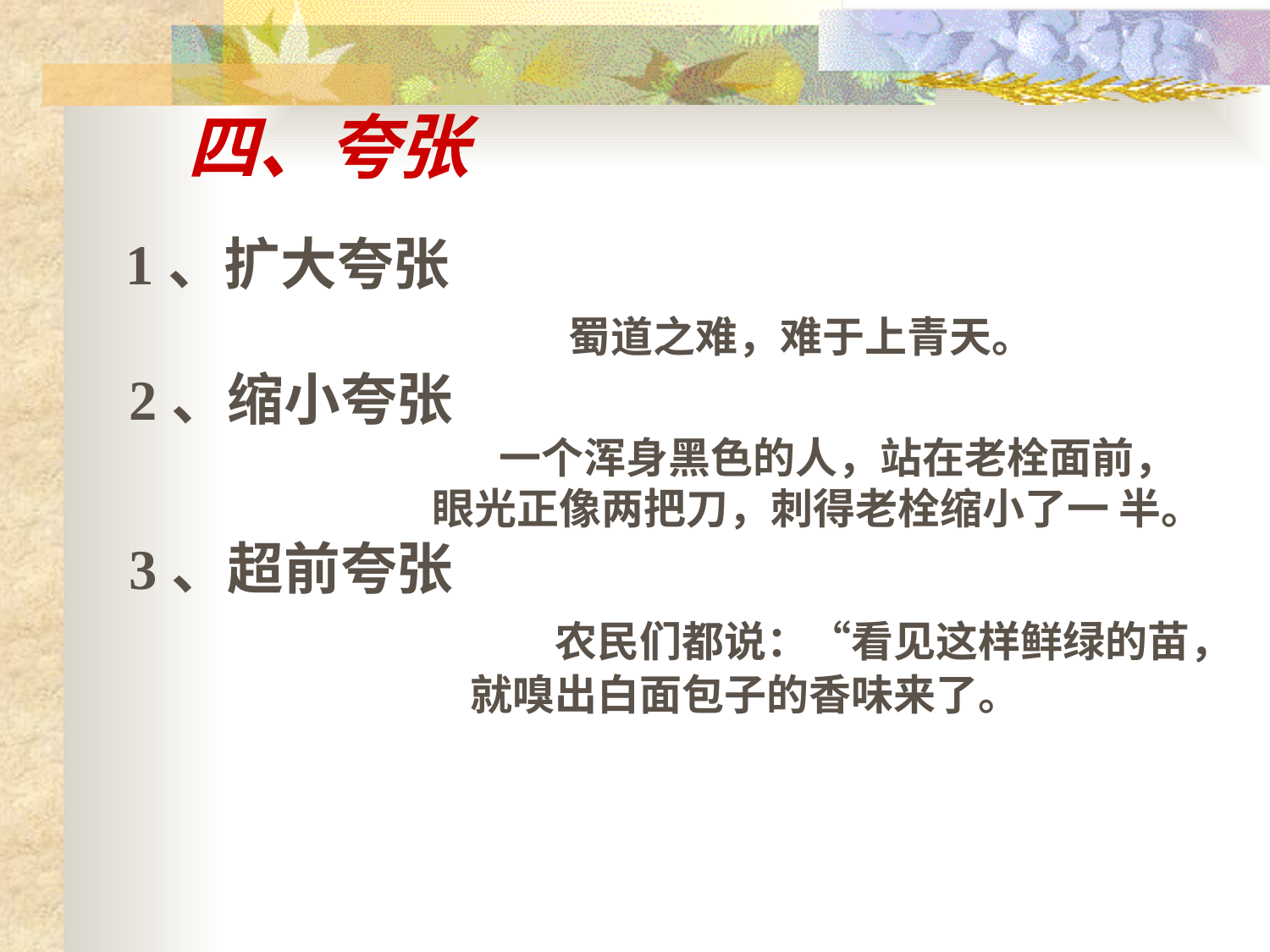

四、夸张
        1、扩大夸张
                                          蜀道之难，难于上青天。
        2、缩小夸张
                                                  一个浑身黑色的人，站在老栓面前，
                                           眼光正像两把刀，刺得老栓缩小了一 半。
        3、超前夸张
                                         农民们都说：“看见这样鲜绿的苗，
                                               就嗅出白面包子的香味来了。